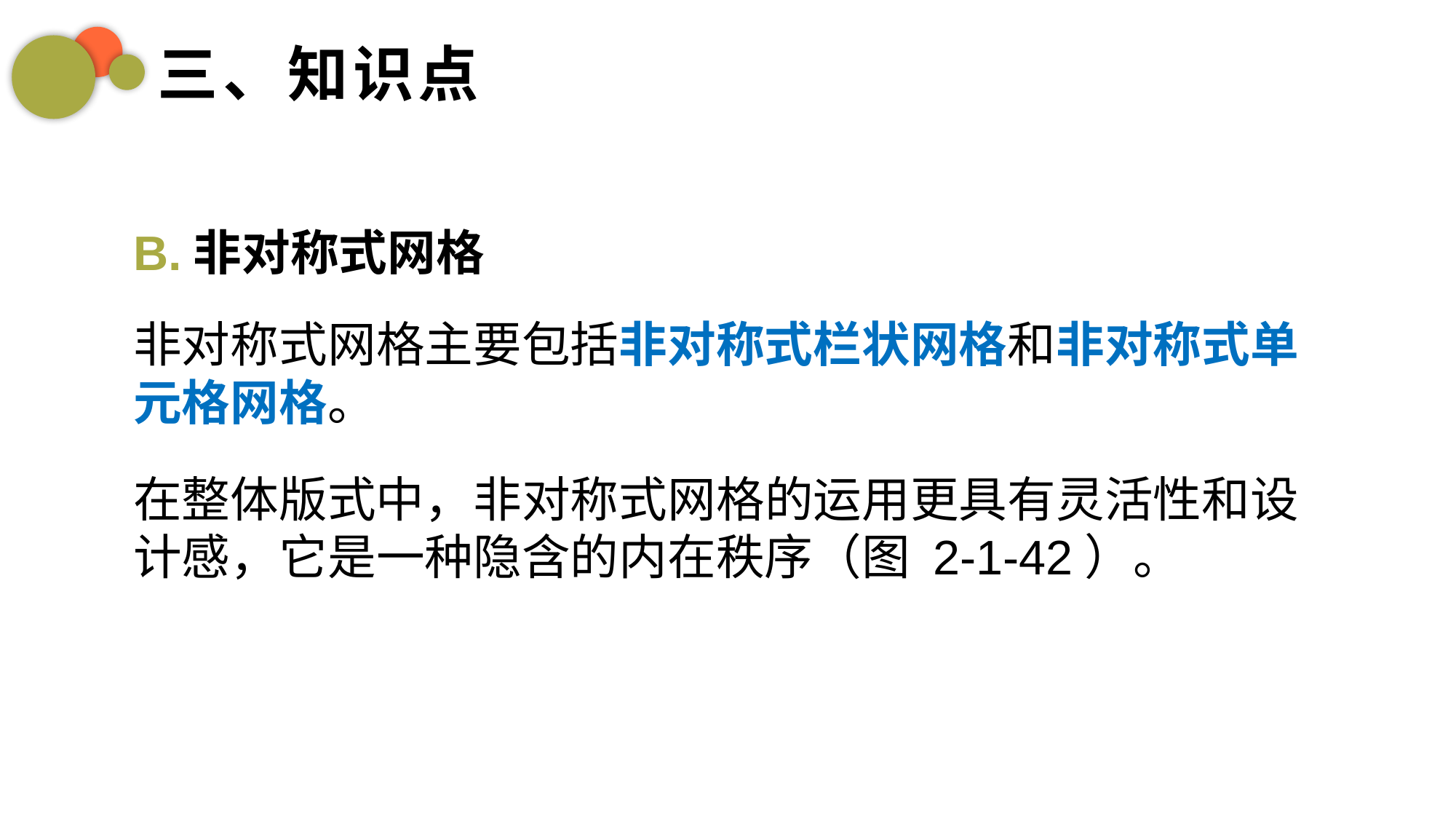

三、知识点
B.非对称式网格
非对称式网格主要包括非对称式栏状网格和非对称式单元格网格。
在整体版式中，非对称式网格的运用更具有灵活性和设计感，它是一种隐含的内在秩序（图 2-1-42）。